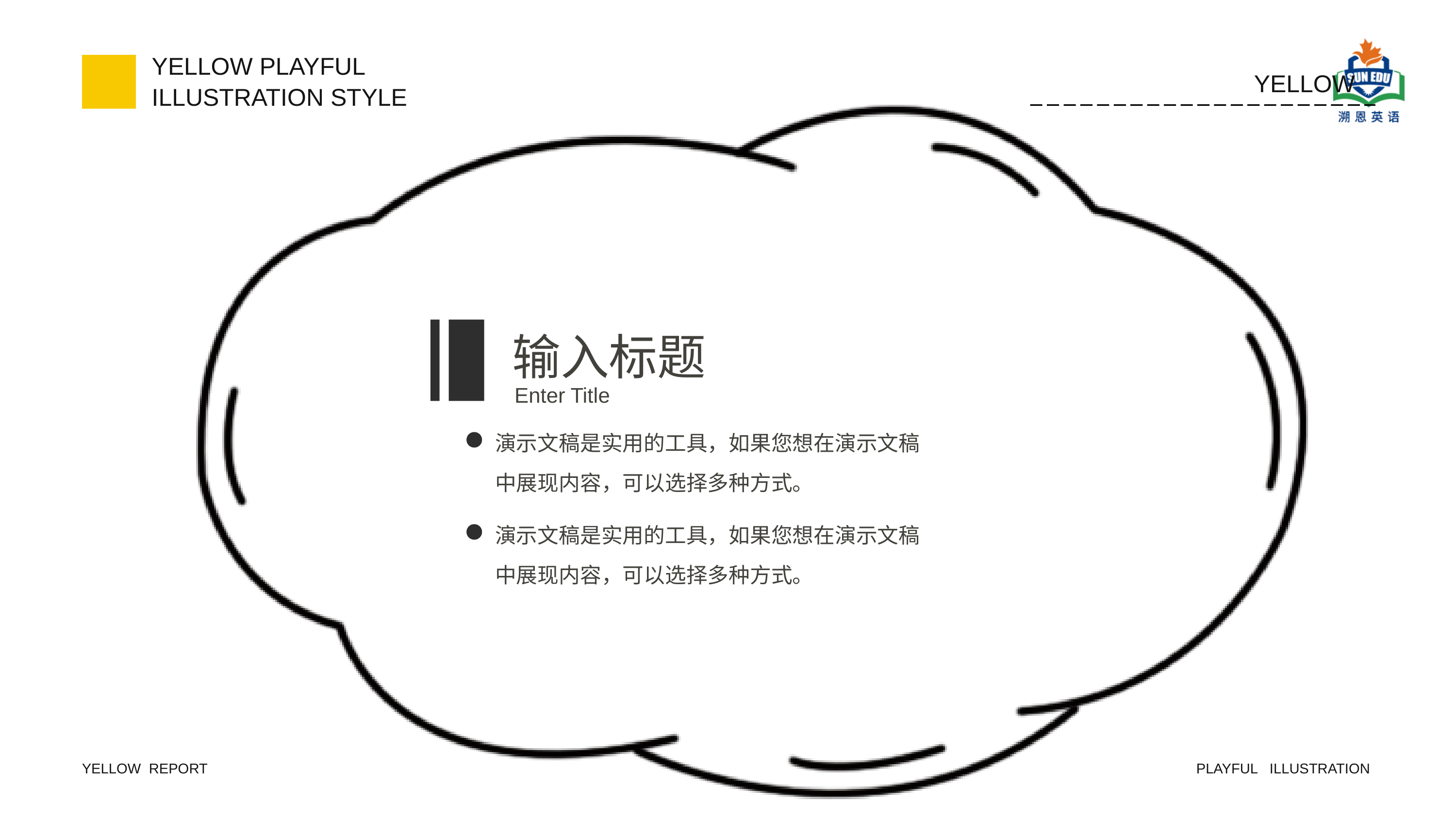

YELLOW PLAYFUL ILLUSTRATION STYLE

YELLOW

输入标题

Enter Title

演示文稿是实用的工具，如果您想在演示文稿中展现内容，可以选择多种方式。

演示文稿是实用的工具，如果您想在演示文稿中展现内容，可以选择多种方式。

YELLOW  REPORT
 PLAYFUL   ILLUSTRATION